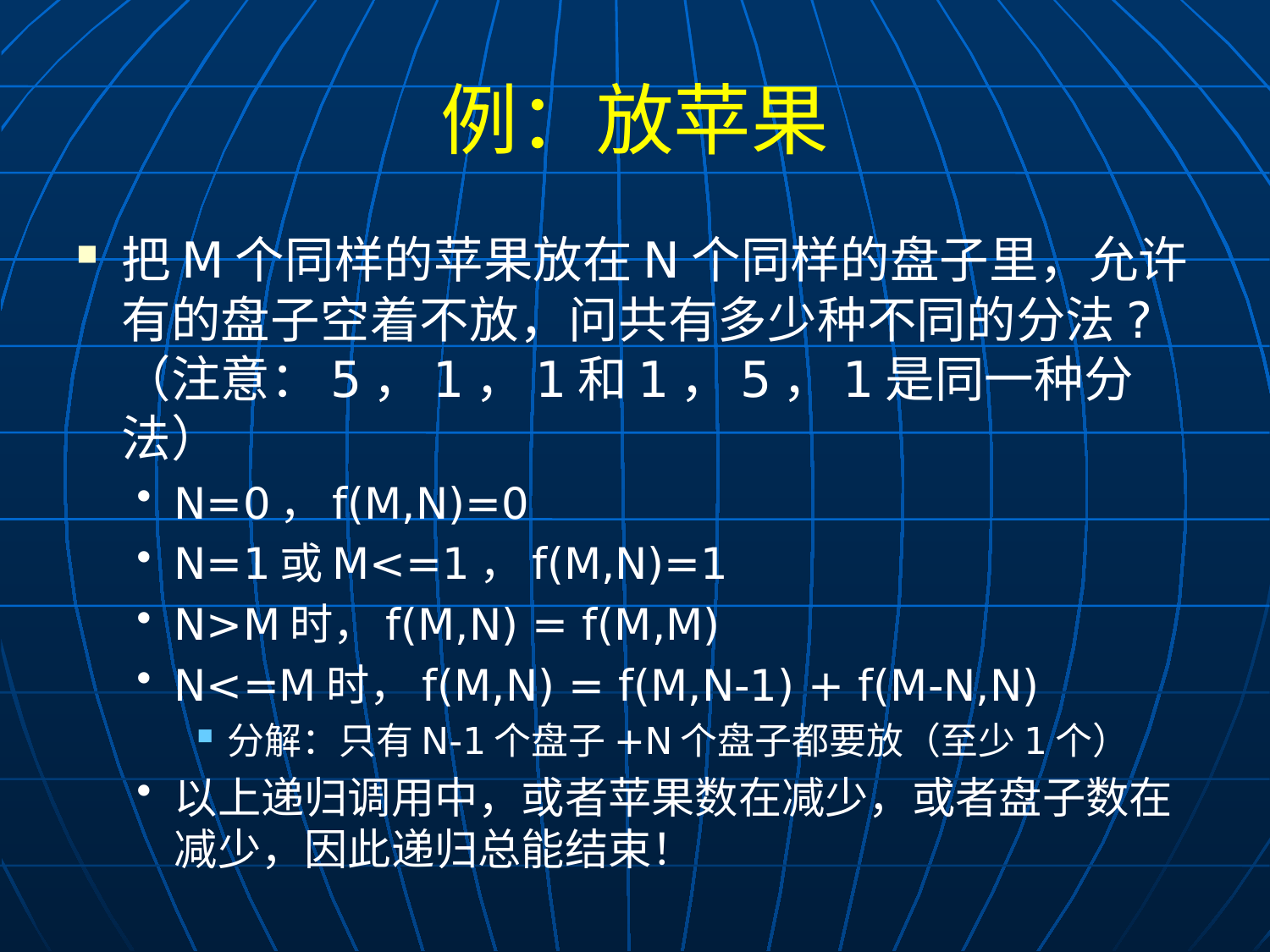

# 例：放苹果
把M个同样的苹果放在N个同样的盘子里，允许有的盘子空着不放，问共有多少种不同的分法? （注意：5，1，1和1，5，1是同一种分法）
N=0，f(M,N)=0
N=1或M<=1，f(M,N)=1
N>M时，f(M,N) = f(M,M)
N<=M时，f(M,N) = f(M,N-1) + f(M-N,N)
分解：只有N-1个盘子+N个盘子都要放（至少1个）
以上递归调用中，或者苹果数在减少，或者盘子数在减少，因此递归总能结束！